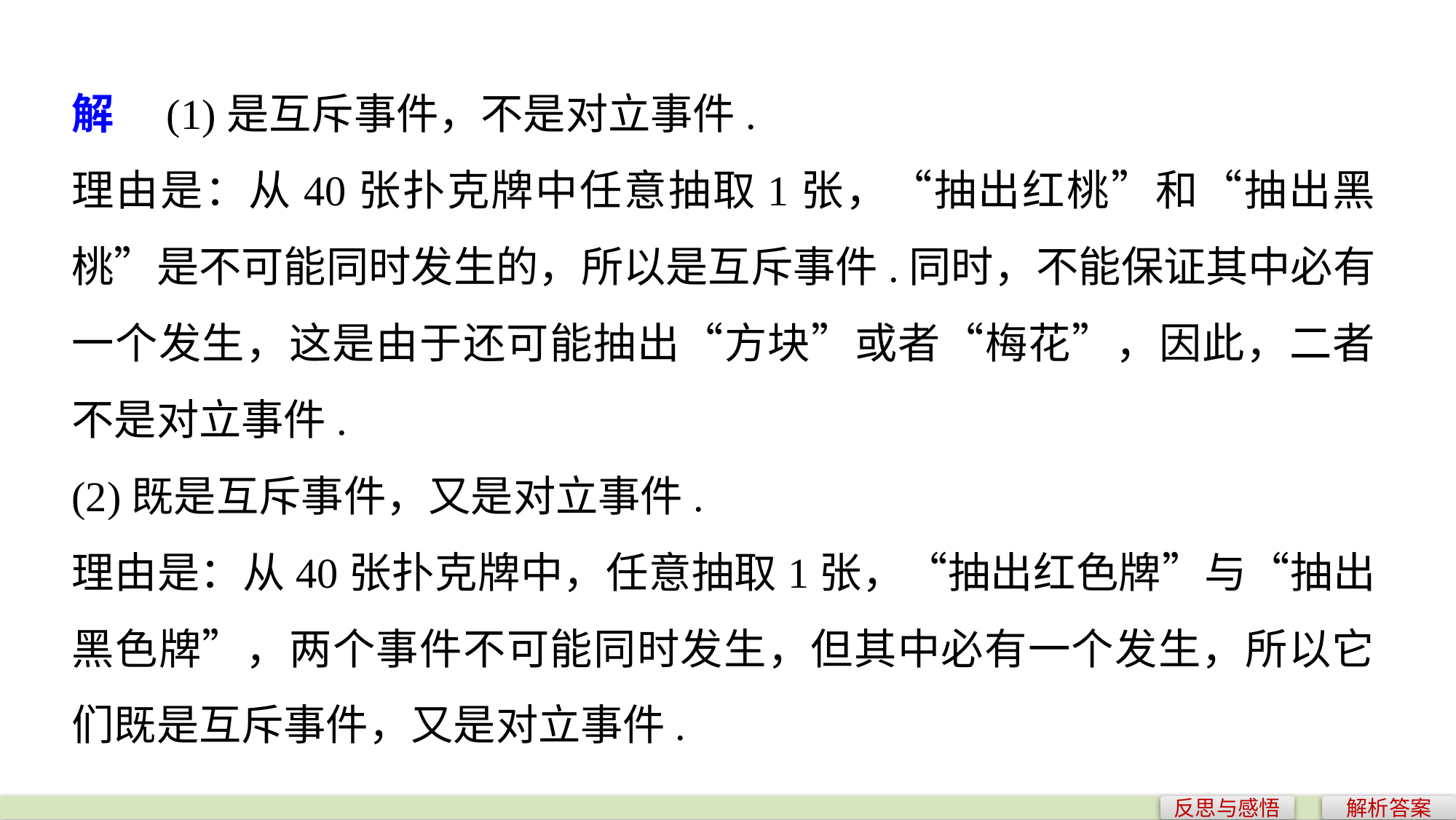

解　(1)是互斥事件，不是对立事件.
理由是：从40张扑克牌中任意抽取1张，“抽出红桃”和“抽出黑桃”是不可能同时发生的，所以是互斥事件.同时，不能保证其中必有一个发生，这是由于还可能抽出“方块”或者“梅花”，因此，二者不是对立事件.
(2)既是互斥事件，又是对立事件.
理由是：从40张扑克牌中，任意抽取1张，“抽出红色牌”与“抽出黑色牌”，两个事件不可能同时发生，但其中必有一个发生，所以它们既是互斥事件，又是对立事件.
反思与感悟
解析答案